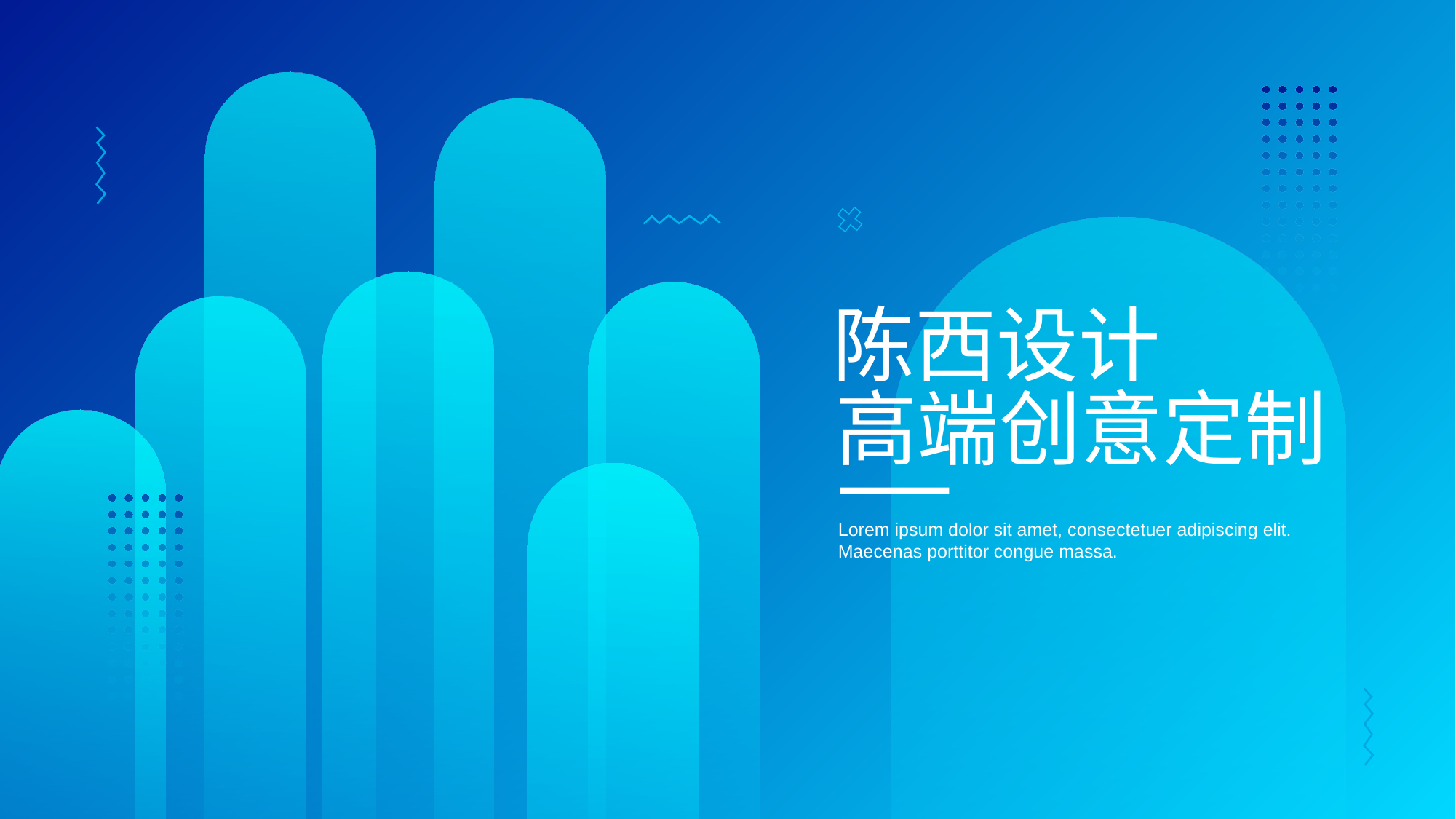

陈西设计

高端创意定制

Lorem ipsum dolor sit amet, consectetuer adipiscing elit. Maecenas porttitor congue massa.